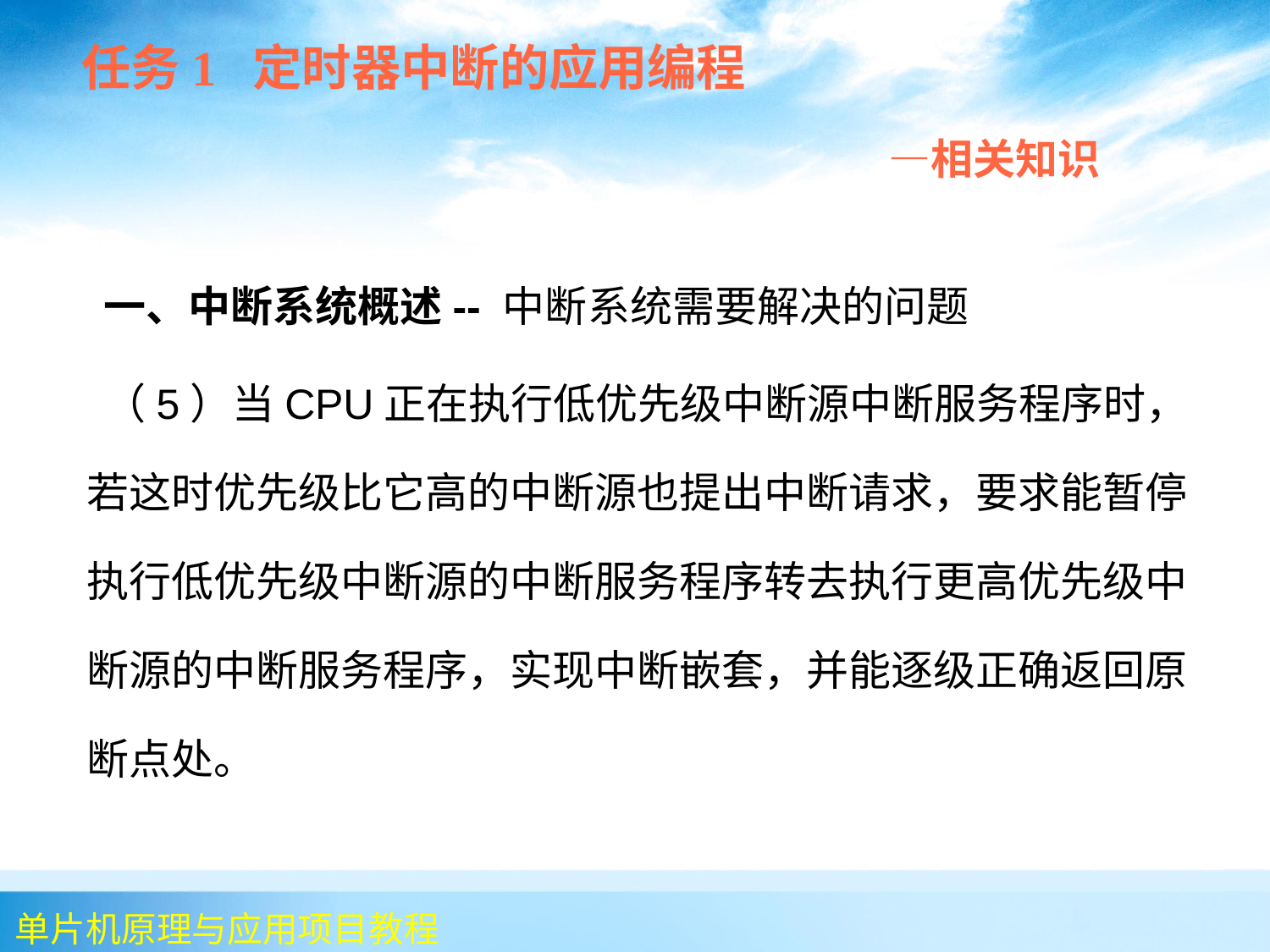

任务1  定时器中断的应用编程
                                                                            —相关知识
     一、中断系统概述-- 中断系统需要解决的问题
     （5）当CPU正在执行低优先级中断源中断服务程序时，若这时优先级比它高的中断源也提出中断请求，要求能暂停执行低优先级中断源的中断服务程序转去执行更高优先级中断源的中断服务程序，实现中断嵌套，并能逐级正确返回原断点处。